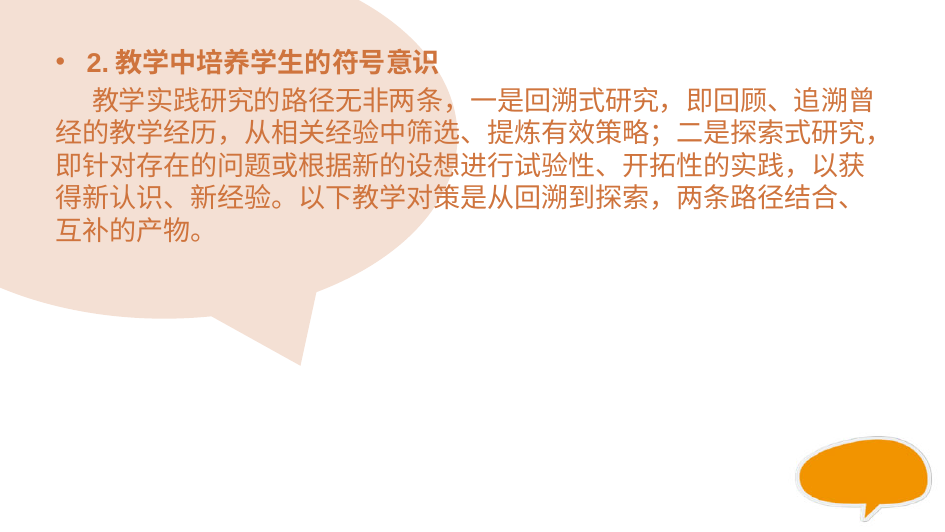

#
2.教学中培养学生的符号意识
     教学实践研究的路径无非两条，一是回溯式研究，即回顾、追溯曾经的教学经历，从相关经验中筛选、提炼有效策略；二是探索式研究，即针对存在的问题或根据新的设想进行试验性、开拓性的实践，以获得新认识、新经验。以下教学对策是从回溯到探索，两条路径结合、互补的产物。